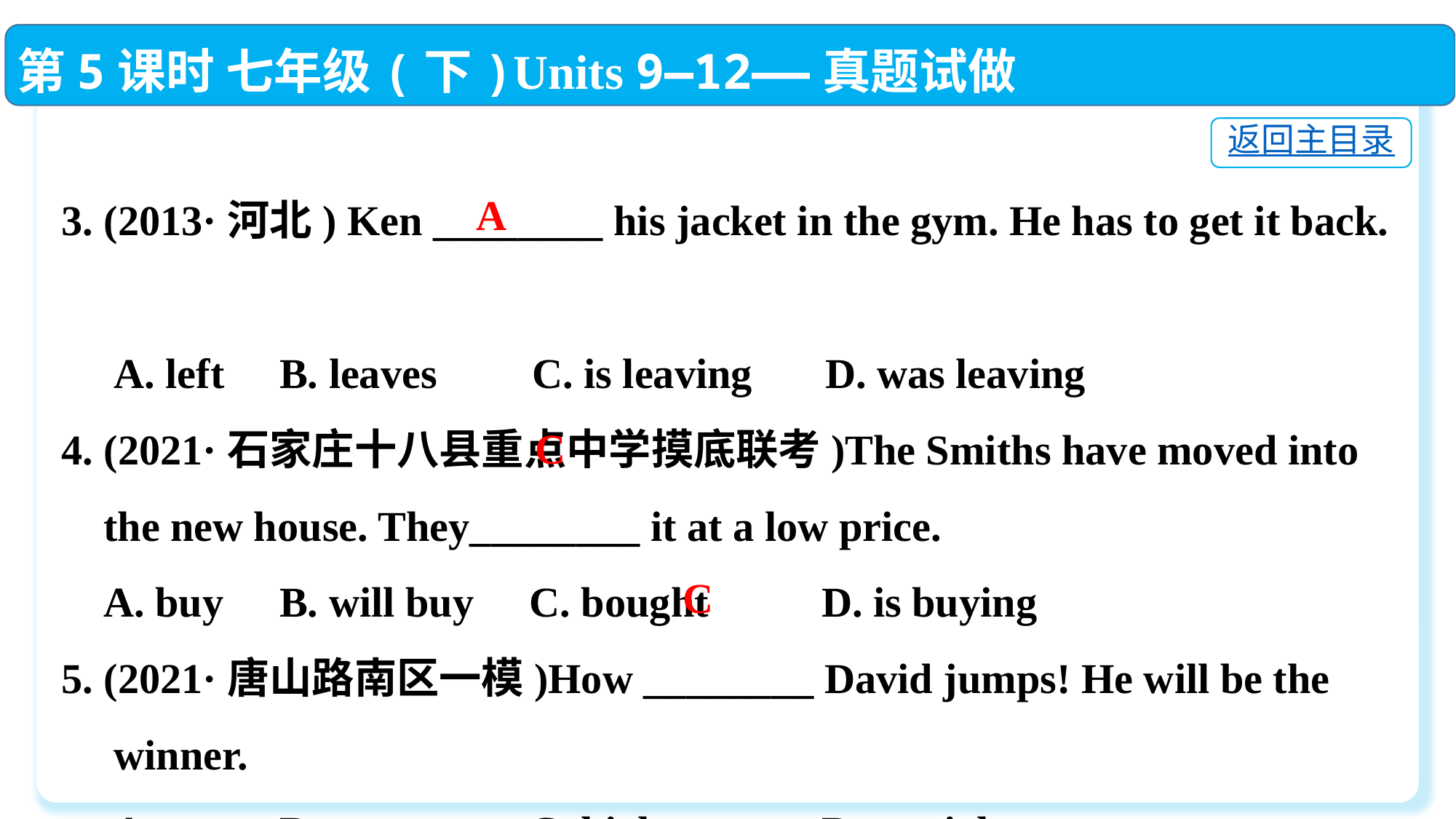

第5课时 七年级(下)Units 9—12——真题试做

返回主目录

3. (2013·河北) Ken ________ his jacket in the gym. He has to get it back.
     A. left	B. leaves         C. is leaving	D. was leaving
4. (2021·石家庄十八县重点中学摸底联考)The Smiths have moved into
    the new house. They________ it at a low price.
    A. buy	B. will buy	   C. bought	          D. is buying
5. (2021·唐山路南区一模)How ________ David jumps! He will be the
     winner.
     A. cute	B. strong	   C. high	          D. straight
A
C
C